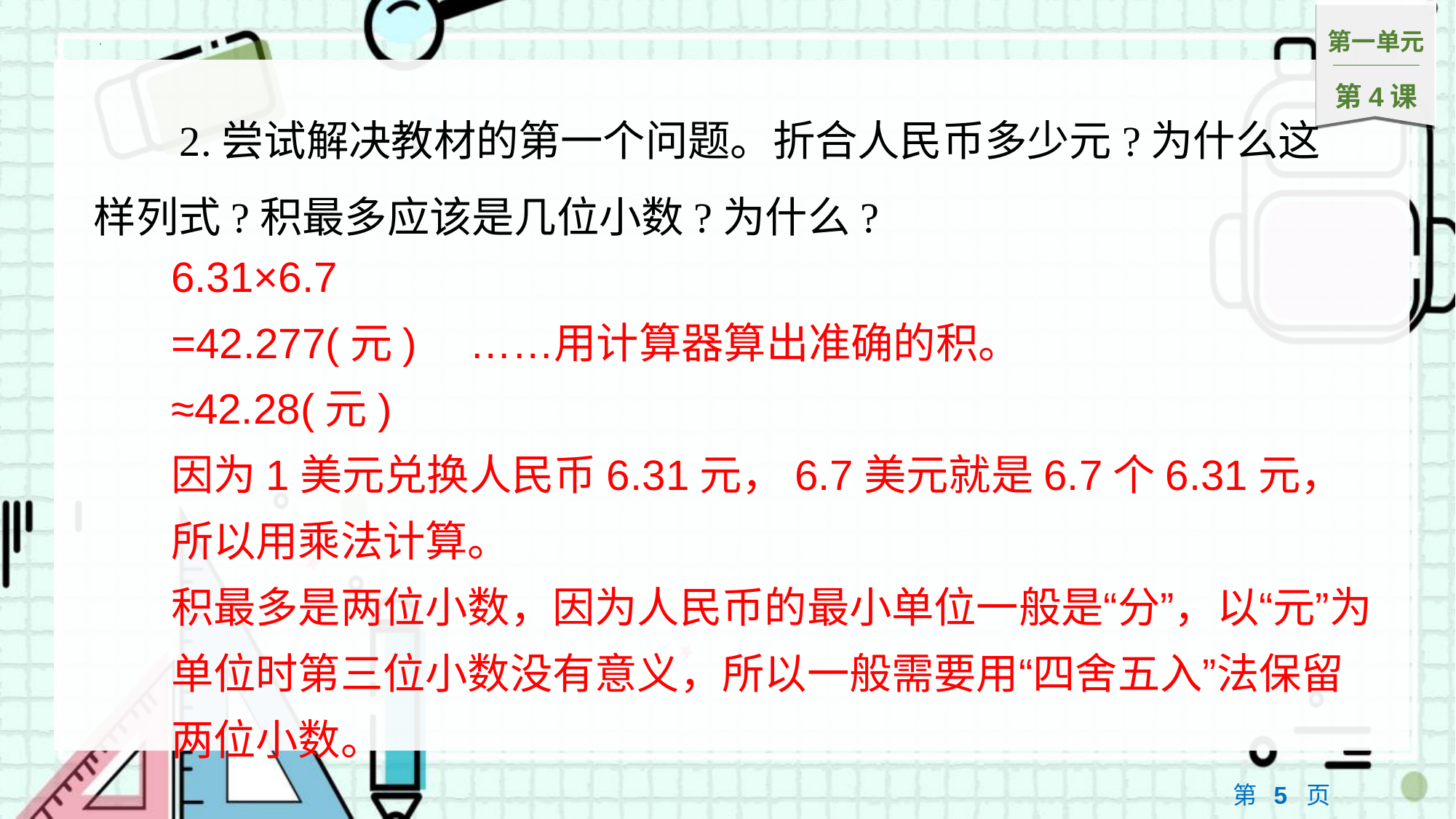

2.尝试解决教材的第一个问题。折合人民币多少元?为什么这样列式?积最多应该是几位小数?为什么?
6.31×6.7
=42.277(元)　……用计算器算出准确的积。
≈42.28(元)
因为1美元兑换人民币6.31元，6.7美元就是6.7个6.31元，所以用乘法计算。
积最多是两位小数，因为人民币的最小单位一般是“分”，以“元”为单位时第三位小数没有意义，所以一般需要用“四舍五入”法保留两位小数。